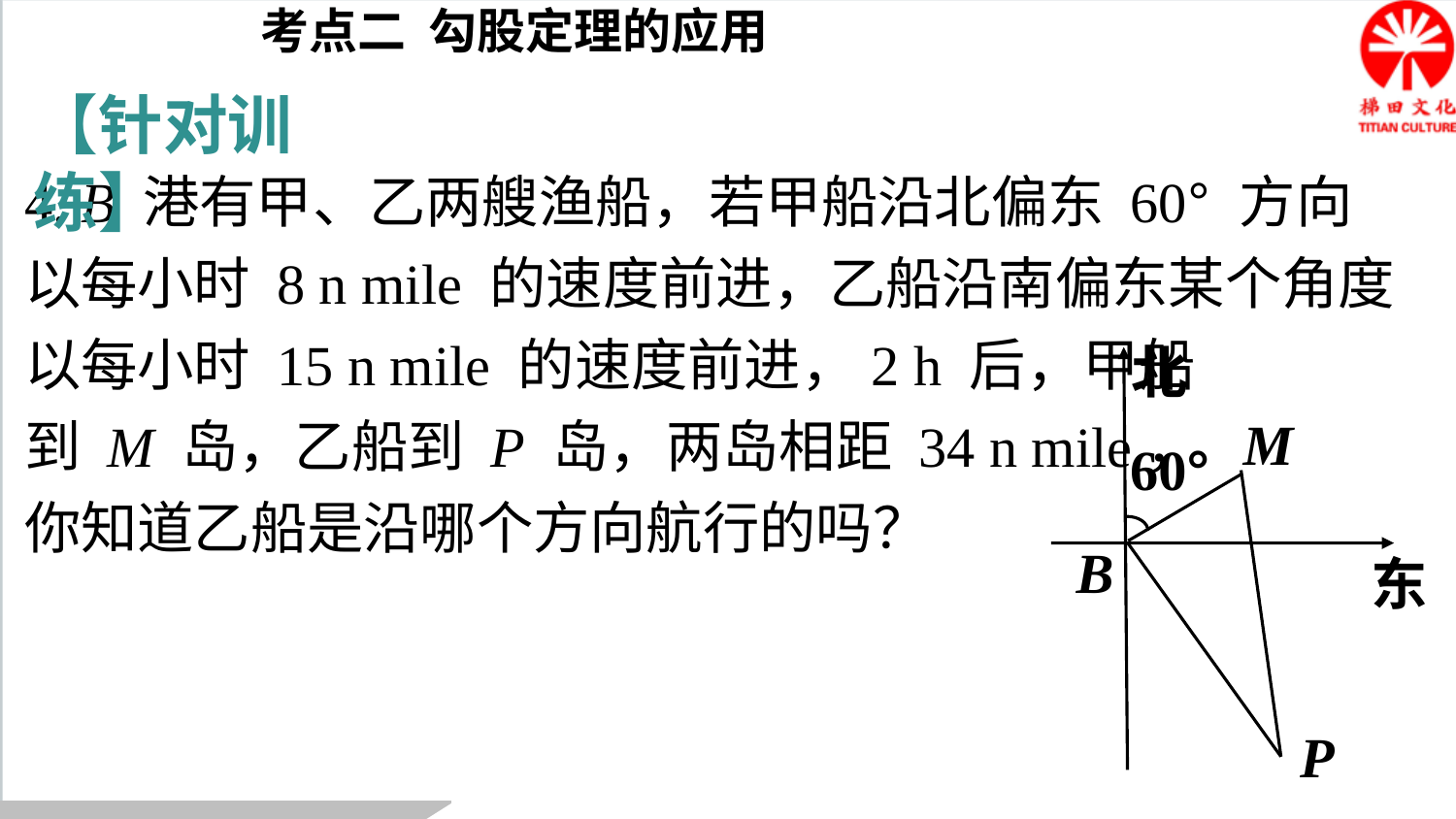

考点二  勾股定理的应用
【针对训练】
4. B 港有甲、乙两艘渔船，若甲船沿北偏东 60° 方向以每小时 8 n mile 的速度前进，乙船沿南偏东某个角度以每小时 15 n mile 的速度前进，2 h 后，甲船
到 M 岛，乙船到 P 岛，两岛相距 34 n mile，
你知道乙船是沿哪个方向航行的吗？
北

B
东

M
60°

P